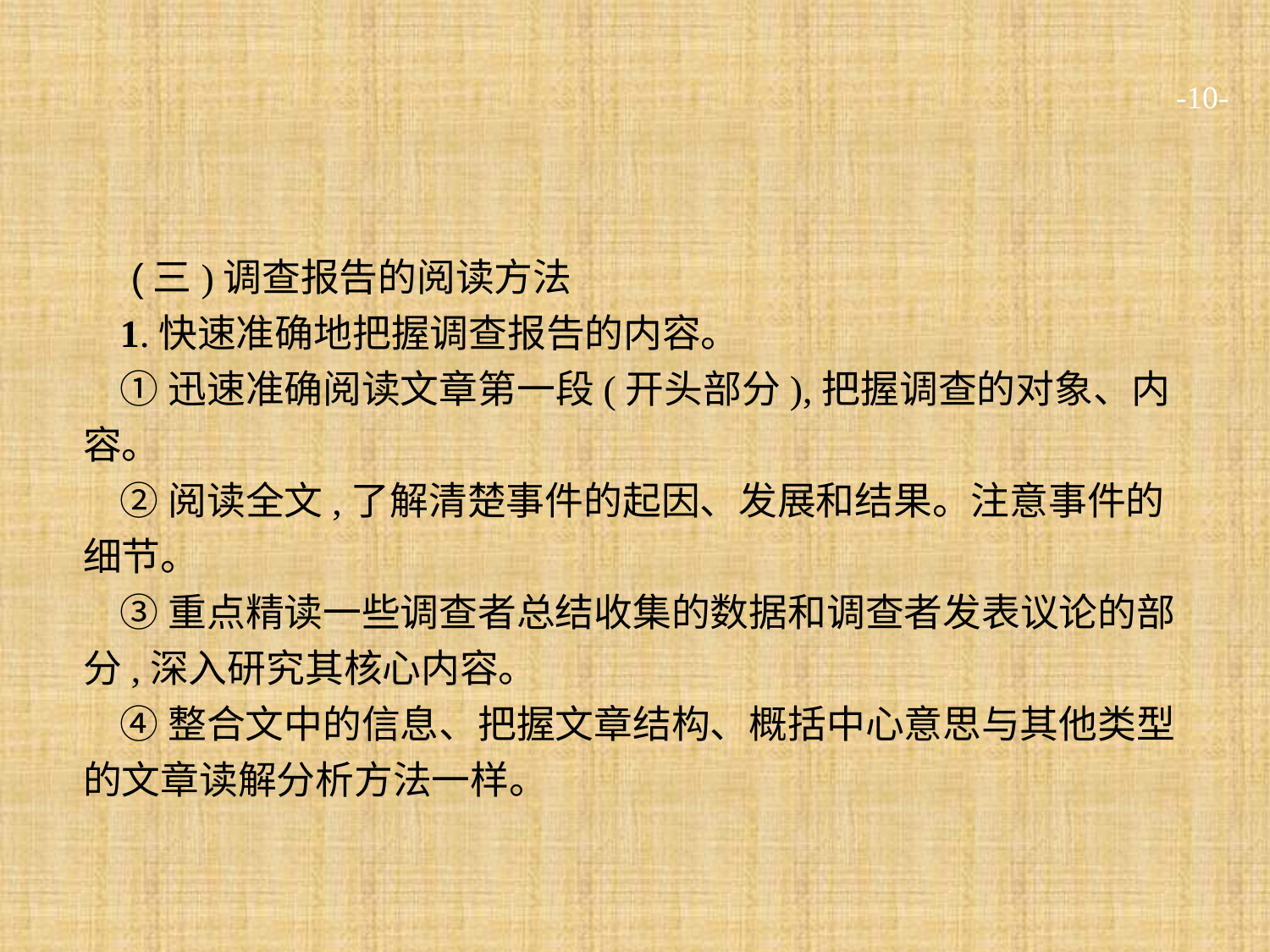

-10-
 (三)调查报告的阅读方法
1.快速准确地把握调查报告的内容。
①迅速准确阅读文章第一段(开头部分),把握调查的对象、内容。
②阅读全文,了解清楚事件的起因、发展和结果。注意事件的细节。
③重点精读一些调查者总结收集的数据和调查者发表议论的部分,深入研究其核心内容。
④整合文中的信息、把握文章结构、概括中心意思与其他类型的文章读解分析方法一样。